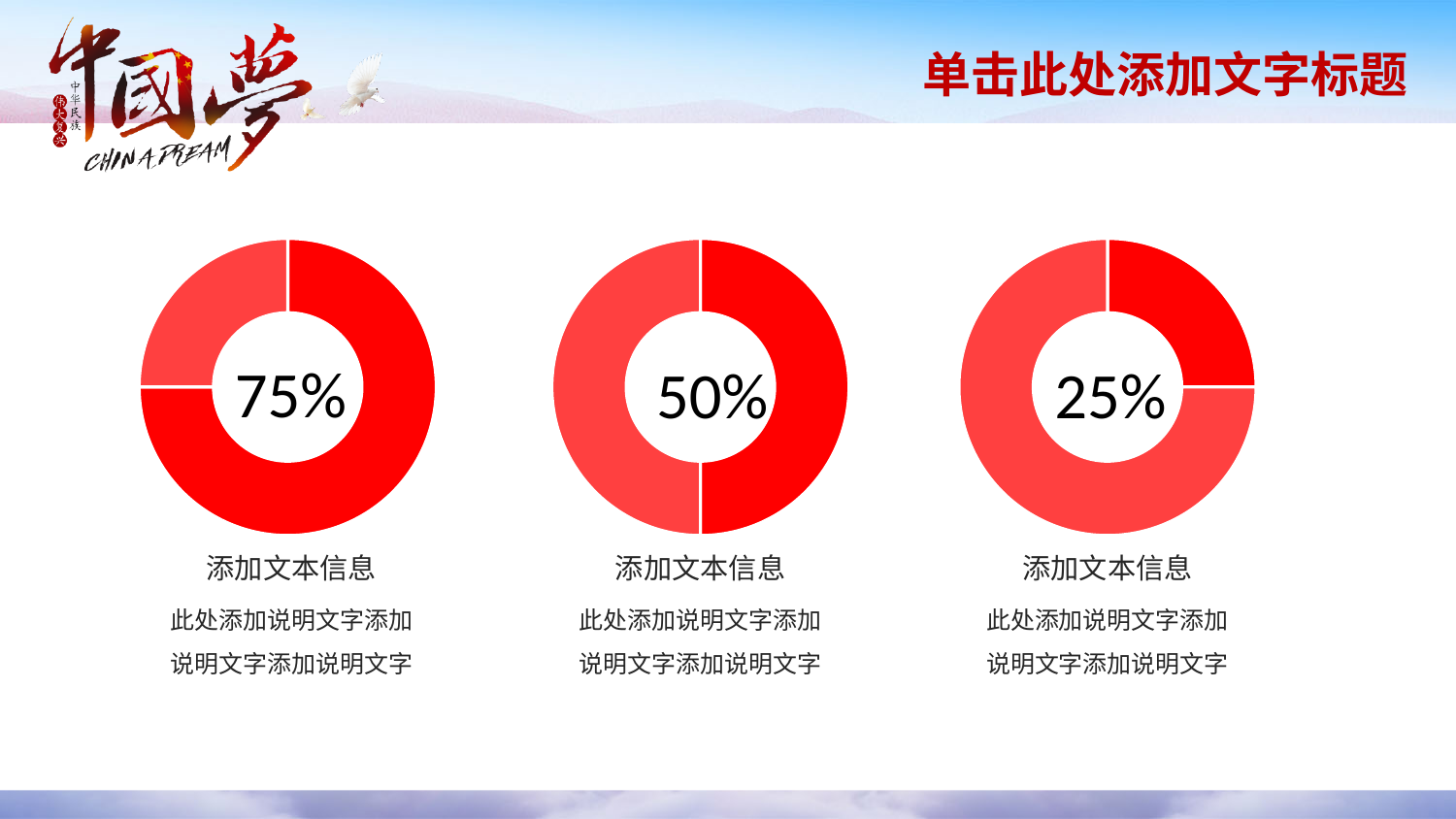

### Chart

| Category |  |
|---|---|

### Chart

| Category |  |
|---|---|

### Chart

| Category |  |
|---|---|
75%
50%
25%
添加文本信息
此处添加说明文字添加说明文字添加说明文字
添加文本信息
此处添加说明文字添加说明文字添加说明文字
添加文本信息
此处添加说明文字添加说明文字添加说明文字